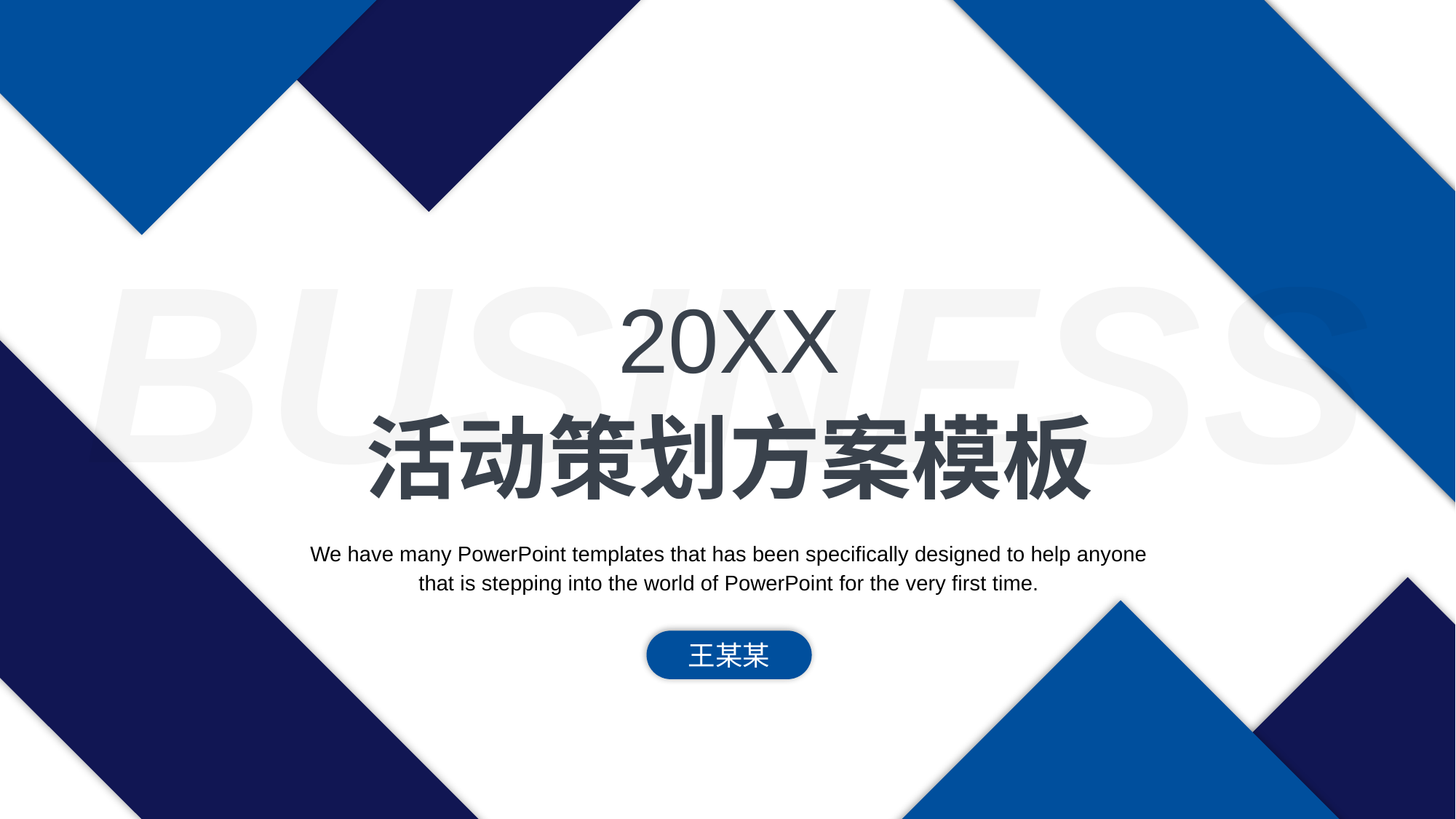

BUSINESS

20XX
活动策划方案模板
We have many PowerPoint templates that has been specifically designed to help anyone that is stepping into the world of PowerPoint for the very first time.

王某某